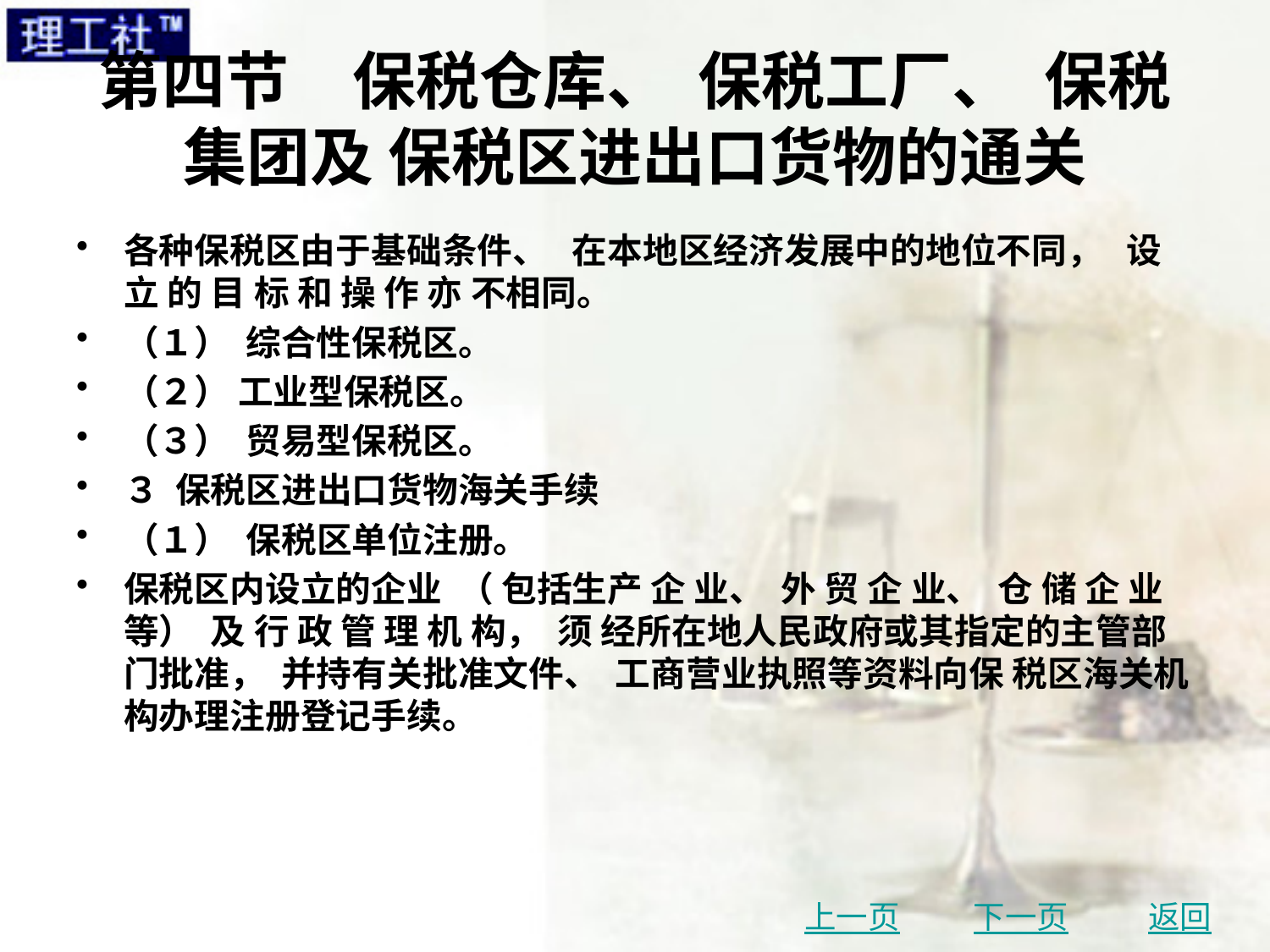

# 第四节　保税仓库、  保税工厂、  保税集团及 保税区进出口货物的通关
各种保税区由于基础条件、   在本地区经济发展中的地位不同，   设 立 的 目 标 和 操 作 亦 不相同。
（１）  综合性保税区。
（２） 工业型保税区。
（３）  贸易型保税区。
３  保税区进出口货物海关手续
（１）  保税区单位注册。
保税区内设立的企业  （ 包括生产 企 业、  外 贸 企 业、  仓 储 企 业 等）  及 行 政 管 理 机 构，  须 经所在地人民政府或其指定的主管部门批准，  并持有关批准文件、  工商营业执照等资料向保 税区海关机构办理注册登记手续。

上一页
下一页
返回